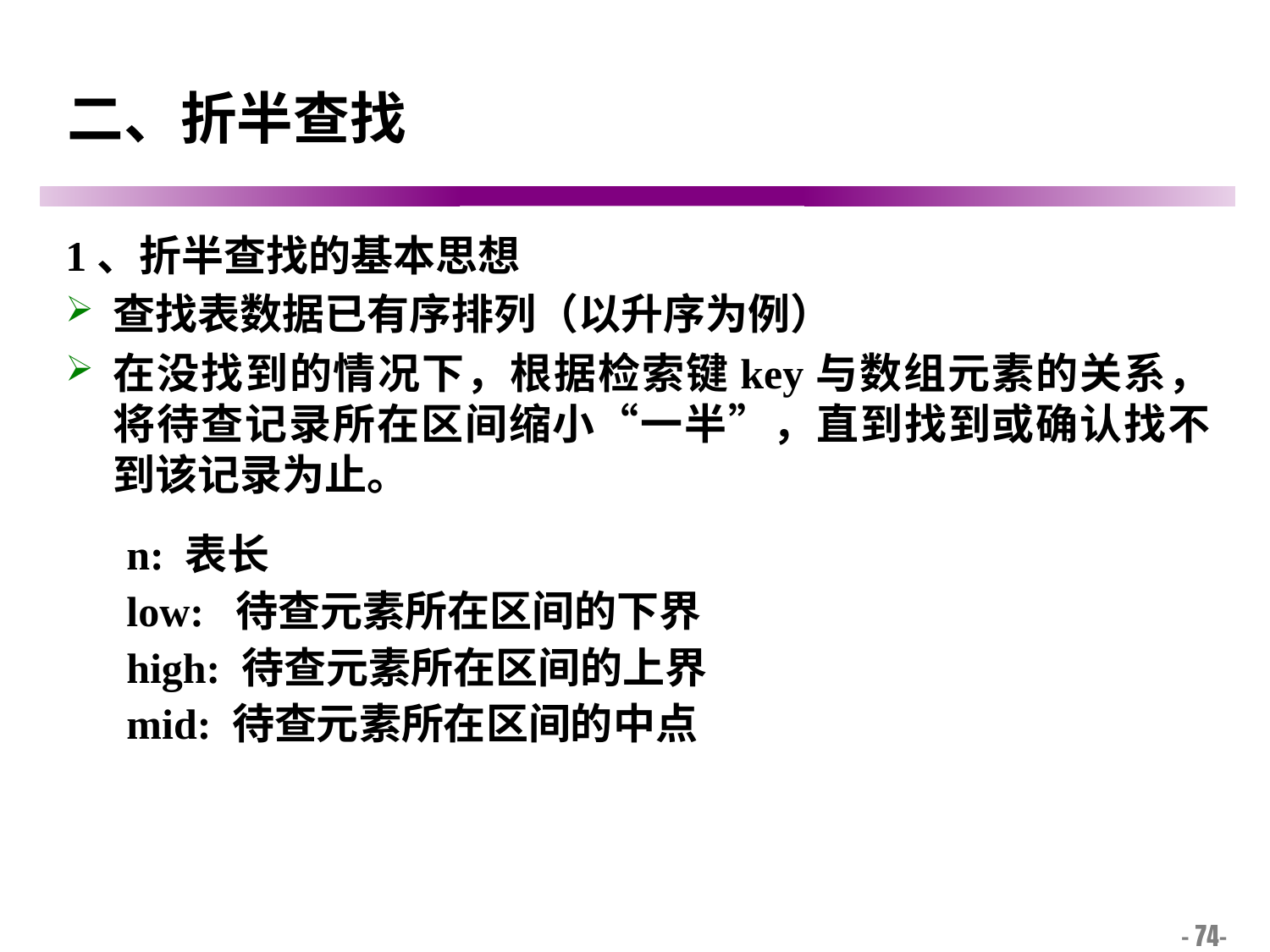

# 二、折半查找
1、折半查找的基本思想
查找表数据已有序排列（以升序为例）
在没找到的情况下，根据检索键key与数组元素的关系，将待查记录所在区间缩小“一半”，直到找到或确认找不到该记录为止。
n: 表长
low:  待查元素所在区间的下界
high: 待查元素所在区间的上界
mid: 待查元素所在区间的中点
 - 74-